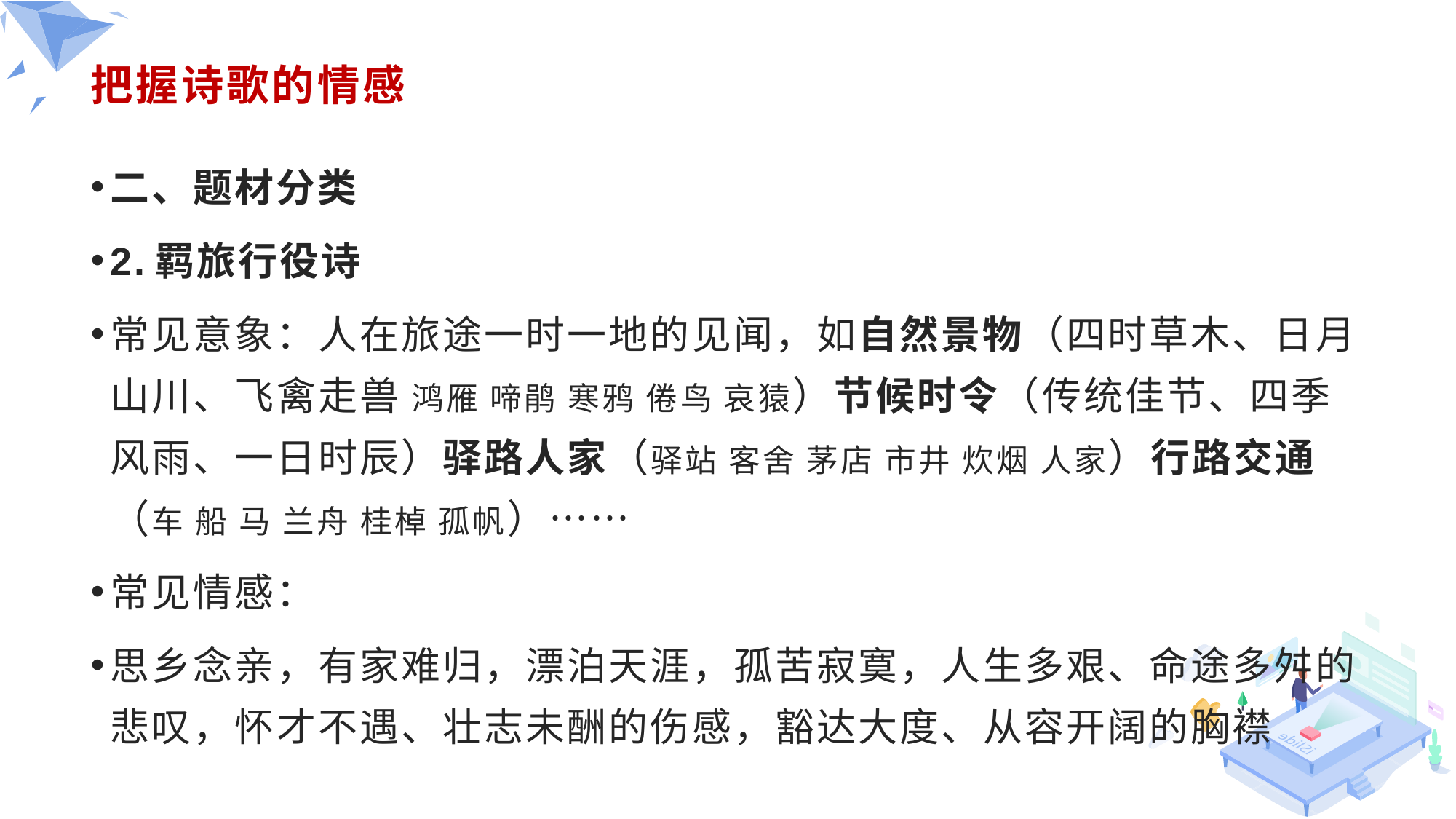

# 把握诗歌的情感
二、题材分类
2.羁旅行役诗
常见意象：人在旅途一时一地的见闻，如自然景物（四时草木、日月山川、飞禽走兽 鸿雁 啼鹃 寒鸦 倦鸟 哀猿）节候时令（传统佳节、四季风雨、一日时辰）驿路人家（驿站 客舍 茅店 市井 炊烟 人家）行路交通（车 船 马 兰舟 桂棹 孤帆）……
常见情感：
思乡念亲，有家难归，漂泊天涯，孤苦寂寞，人生多艰、命途多舛的悲叹，怀才不遇、壮志未酬的伤感，豁达大度、从容开阔的胸襟